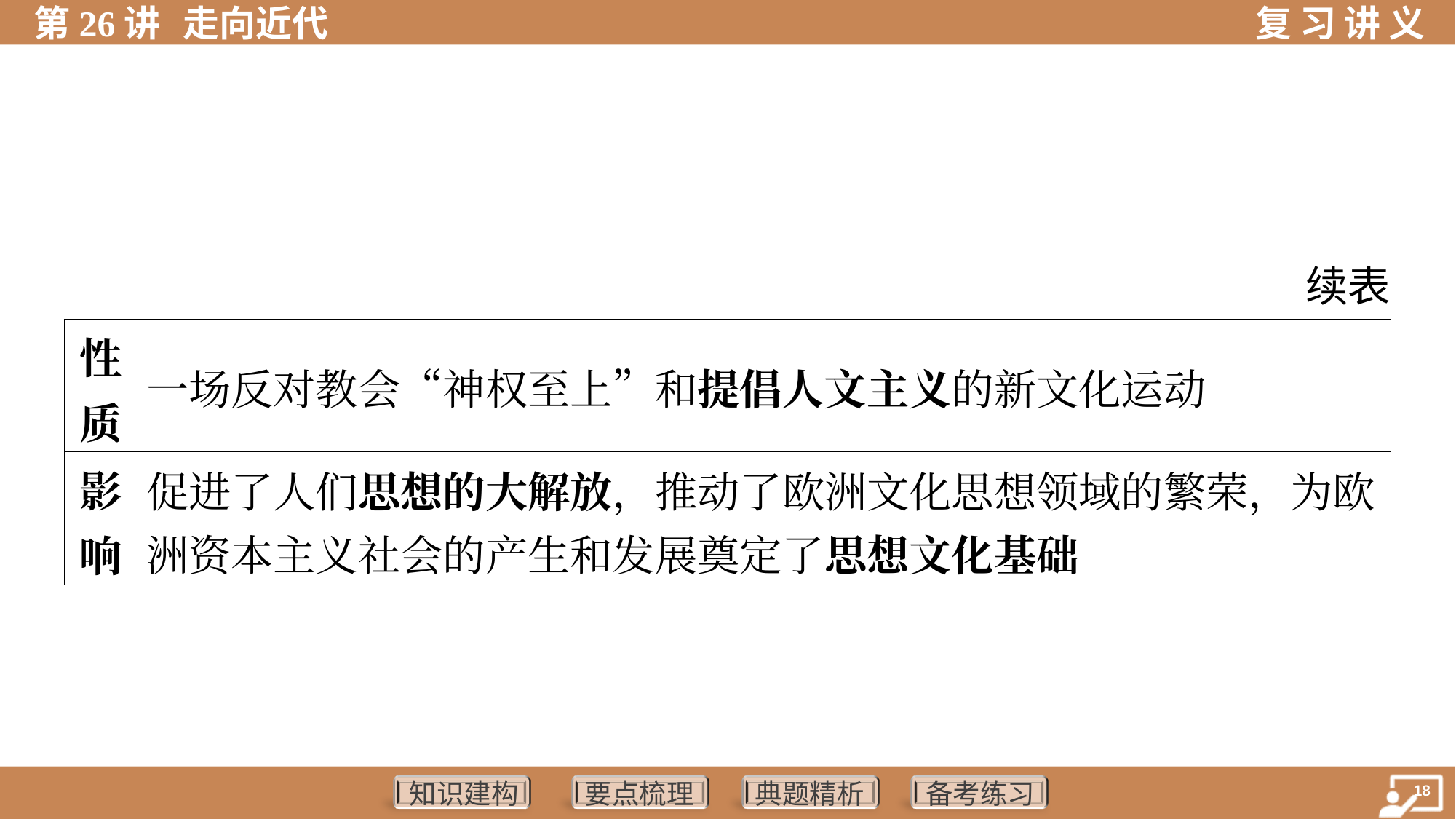

续表
| 性 质 | 一场反对教会“神权至上”和提倡人文主义的新文化运动 |  |  |  |
| --- | --- | --- | --- | --- |
| 影 响 | 促进了人们思想的大解放，推动了欧洲文化思想领域的繁荣，为欧 洲资本主义社会的产生和发展奠定了思想文化基础 |  |  |  |